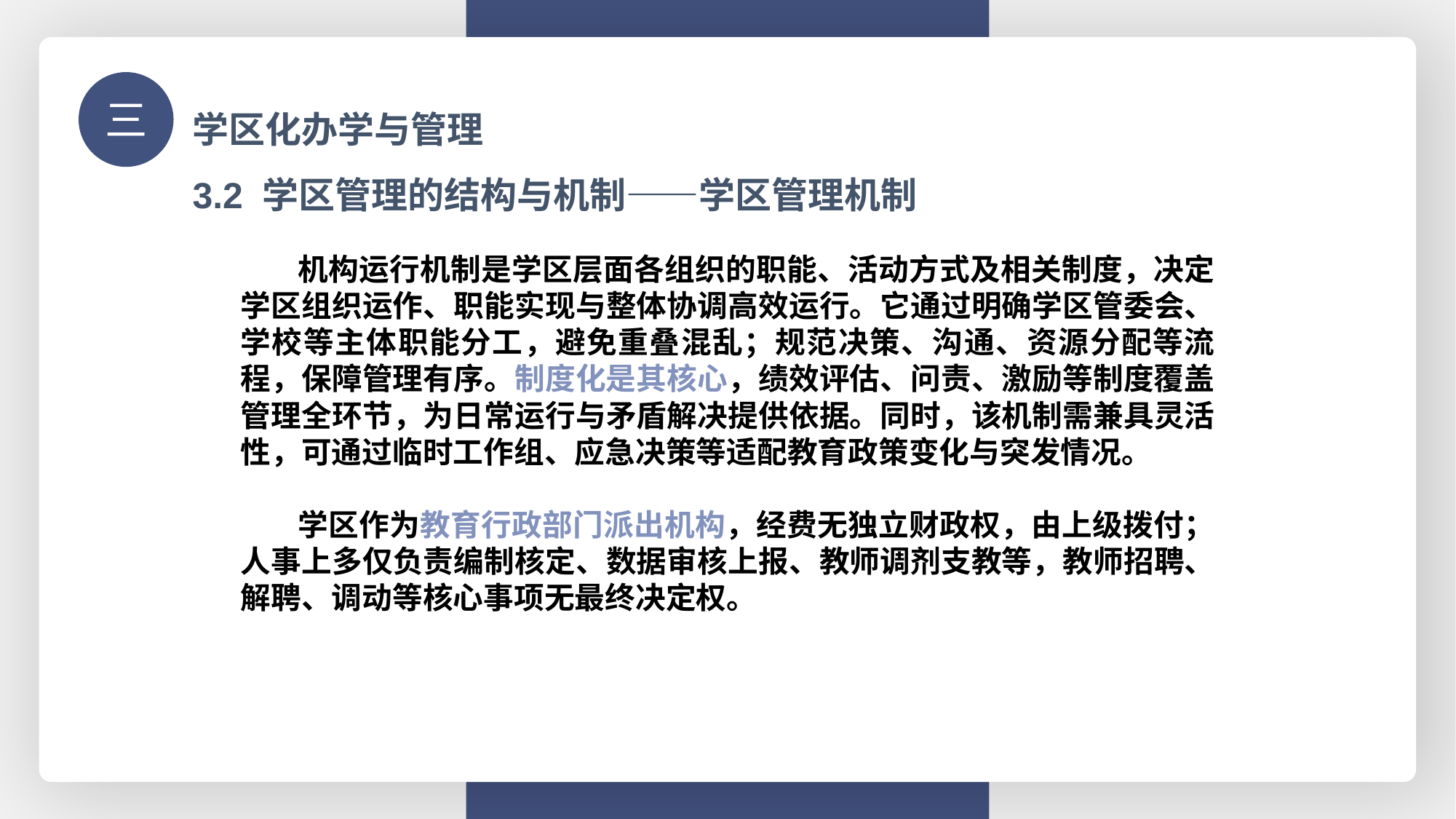

学区化办学与管理
三
3.2 学区管理的结构与机制——学区管理机制
       机构运行机制是学区层面各组织的职能、活动方式及相关制度，决定学区组织运作、职能实现与整体协调高效运行。它通过明确学区管委会、学校等主体职能分工，避免重叠混乱；规范决策、沟通、资源分配等流程，保障管理有序。制度化是其核心，绩效评估、问责、激励等制度覆盖管理全环节，为日常运行与矛盾解决提供依据。同时，该机制需兼具灵活性，可通过临时工作组、应急决策等适配教育政策变化与突发情况。

       学区作为教育行政部门派出机构，经费无独立财政权，由上级拨付；人事上多仅负责编制核定、数据审核上报、教师调剂支教等，教师招聘、解聘、调动等核心事项无最终决定权。